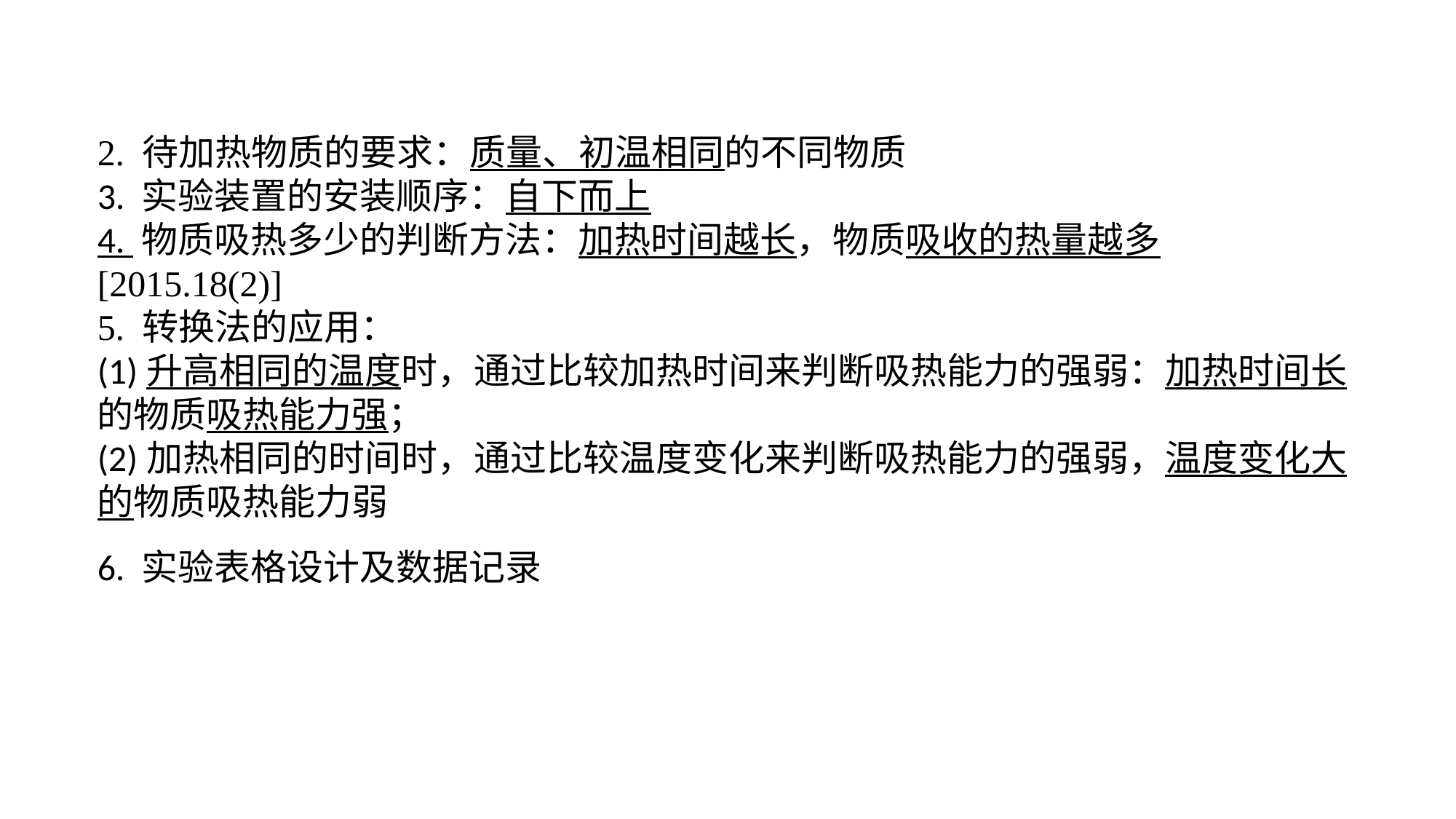

2. 待加热物质的要求：质量、初温相同的不同物质3. 实验装置的安装顺序：自下而上4. 物质吸热多少的判断方法：加热时间越长，物质吸收的热量越多[2015.18(2)]5. 转换法的应用：(1)升高相同的温度时，通过比较加热时间来判断吸热能力的强弱：加热时间长的物质吸热能力强；(2)加热相同的时间时，通过比较温度变化来判断吸热能力的强弱，温度变化大的物质吸热能力弱6. 实验表格设计及数据记录